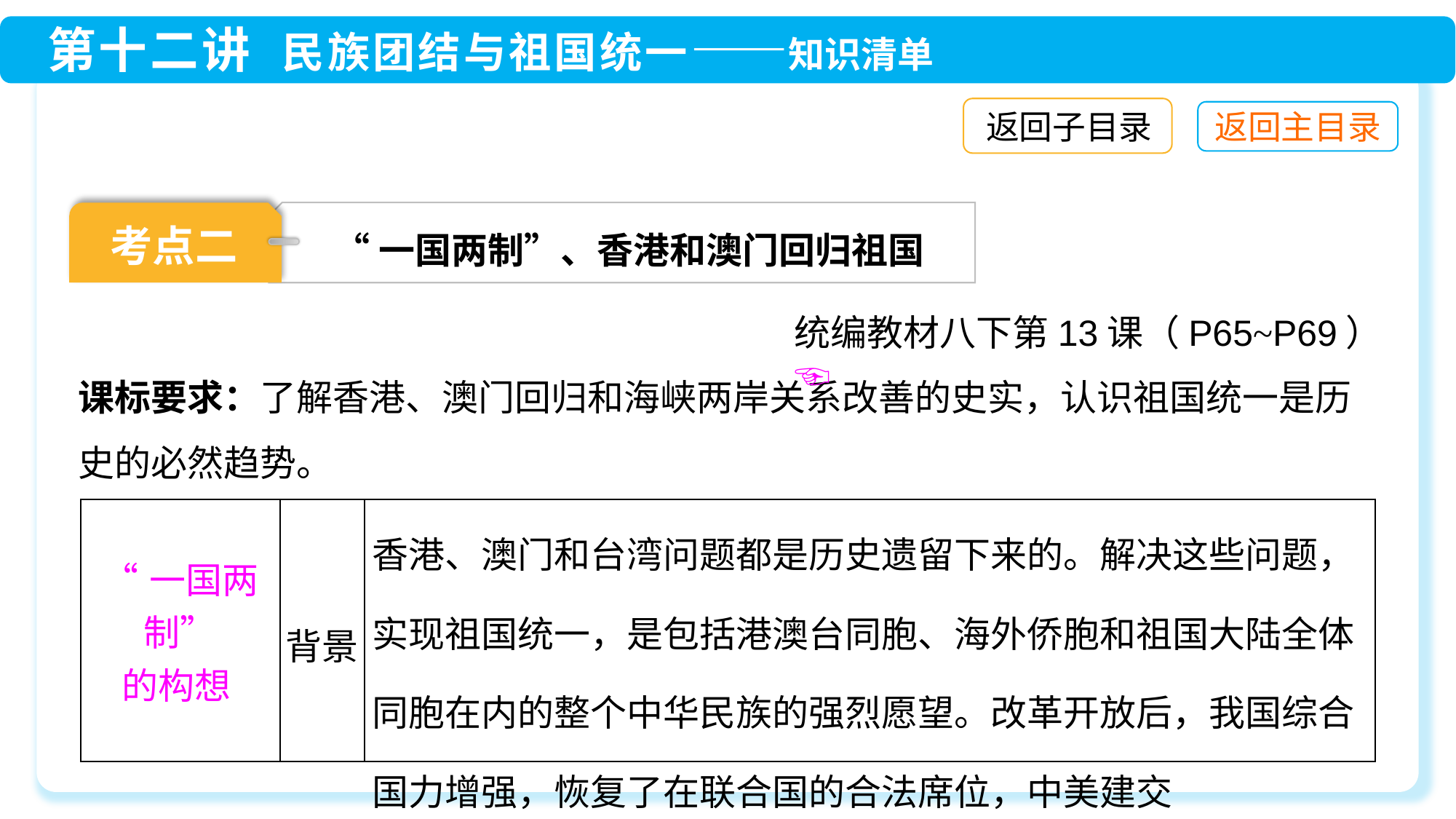

返回子目录

“一国两制”、香港和澳门回归祖国

考点二

统编教材八下第13课（P65~P69）☜
课标要求：了解香港、澳门回归和海峡两岸关系改善的史实，认识祖国统一是历史的必然趋势。
| “一国两制” 的构想 | 背景 | 香港、澳门和台湾问题都是历史遗留下来的。解决这些问题，实现祖国统一，是包括港澳台同胞、海外侨胞和祖国大陆全体同胞在内的整个中华民族的强烈愿望。改革开放后，我国综合国力增强，恢复了在联合国的合法席位，中美建交 |
| --- | --- | --- |